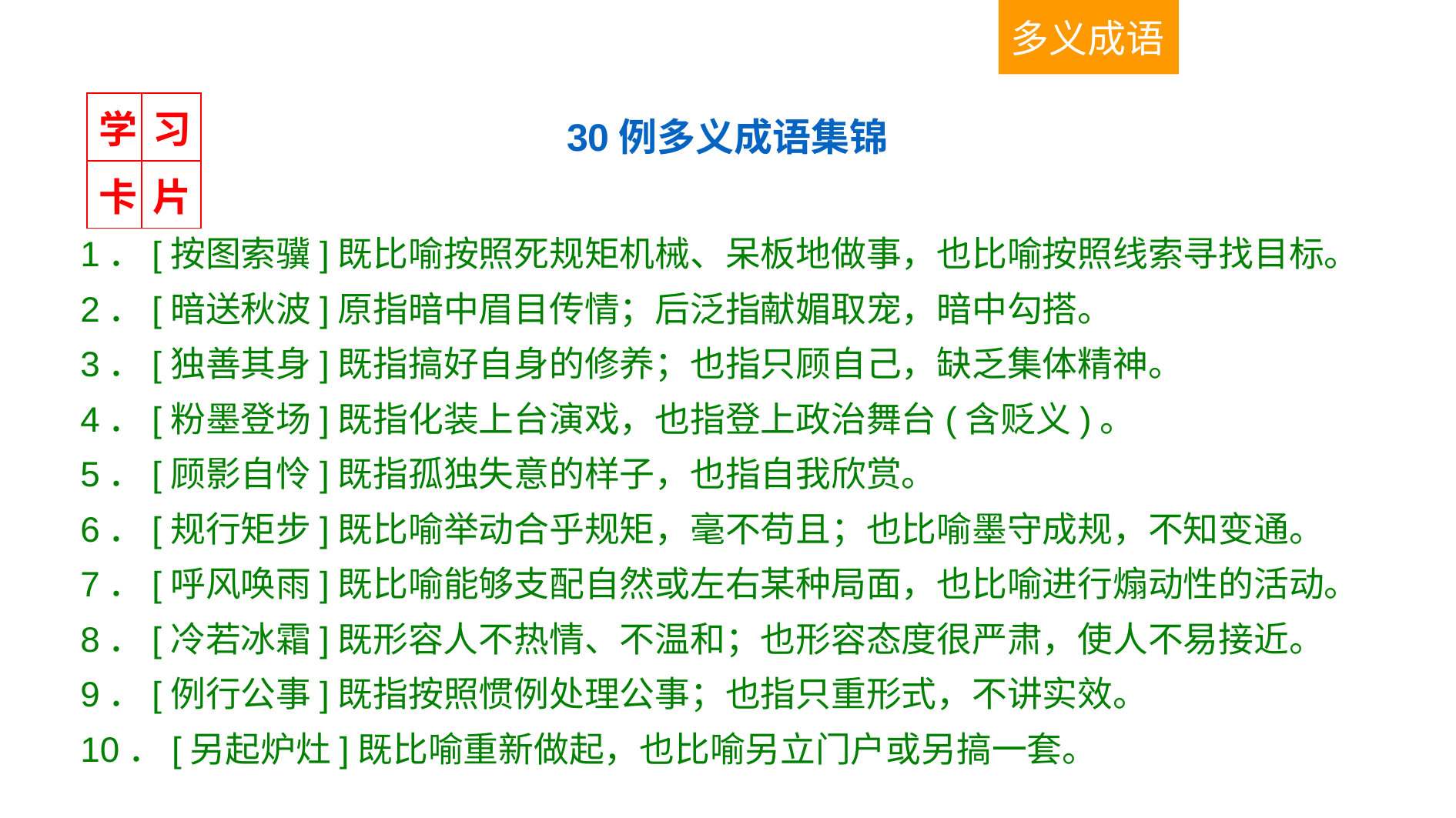

多义成语
30例多义成语集锦

1．[按图索骥]既比喻按照死规矩机械、呆板地做事，也比喻按照线索寻找目标。
2．[暗送秋波]原指暗中眉目传情；后泛指献媚取宠，暗中勾搭。
3．[独善其身]既指搞好自身的修养；也指只顾自己，缺乏集体精神。
4．[粉墨登场]既指化装上台演戏，也指登上政治舞台(含贬义)。
5．[顾影自怜]既指孤独失意的样子，也指自我欣赏。
6．[规行矩步]既比喻举动合乎规矩，毫不苟且；也比喻墨守成规，不知变通。
7．[呼风唤雨]既比喻能够支配自然或左右某种局面，也比喻进行煽动性的活动。
8．[冷若冰霜]既形容人不热情、不温和；也形容态度很严肃，使人不易接近。
9．[例行公事]既指按照惯例处理公事；也指只重形式，不讲实效。
10．[另起炉灶]既比喻重新做起，也比喻另立门户或另搞一套。
| 学 | 习 |
| --- | --- |
| 卡 | 片 |